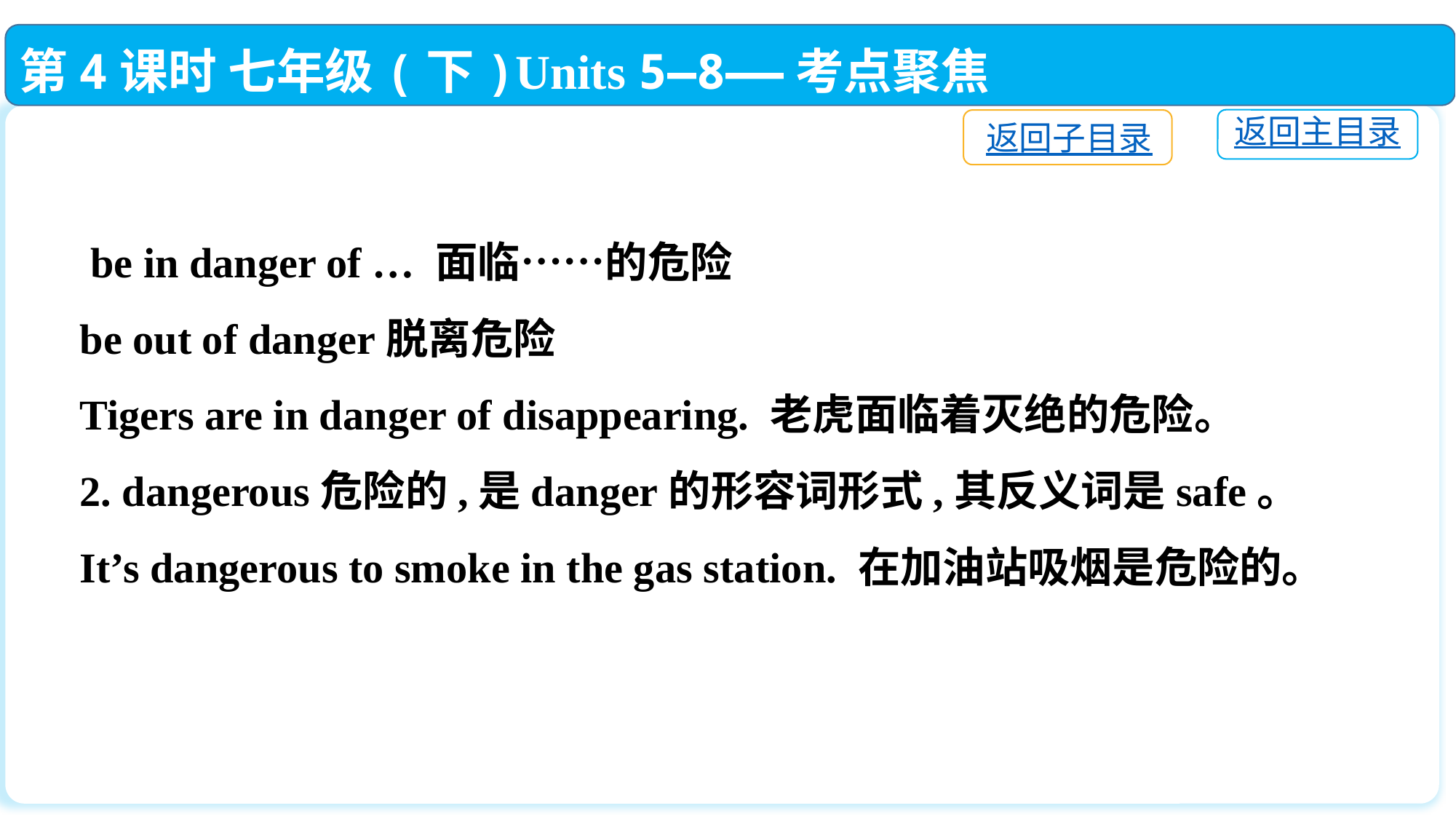

第4课时 七年级(下)Units 5—8——考点聚焦

返回主目录

返回子目录
 be in danger of … 面临……的危险
be out of danger脱离危险
Tigers are in danger of disappearing. 老虎面临着灭绝的危险。
2. dangerous危险的,是danger的形容词形式,其反义词是safe。
It’s dangerous to smoke in the gas station. 在加油站吸烟是危险的。